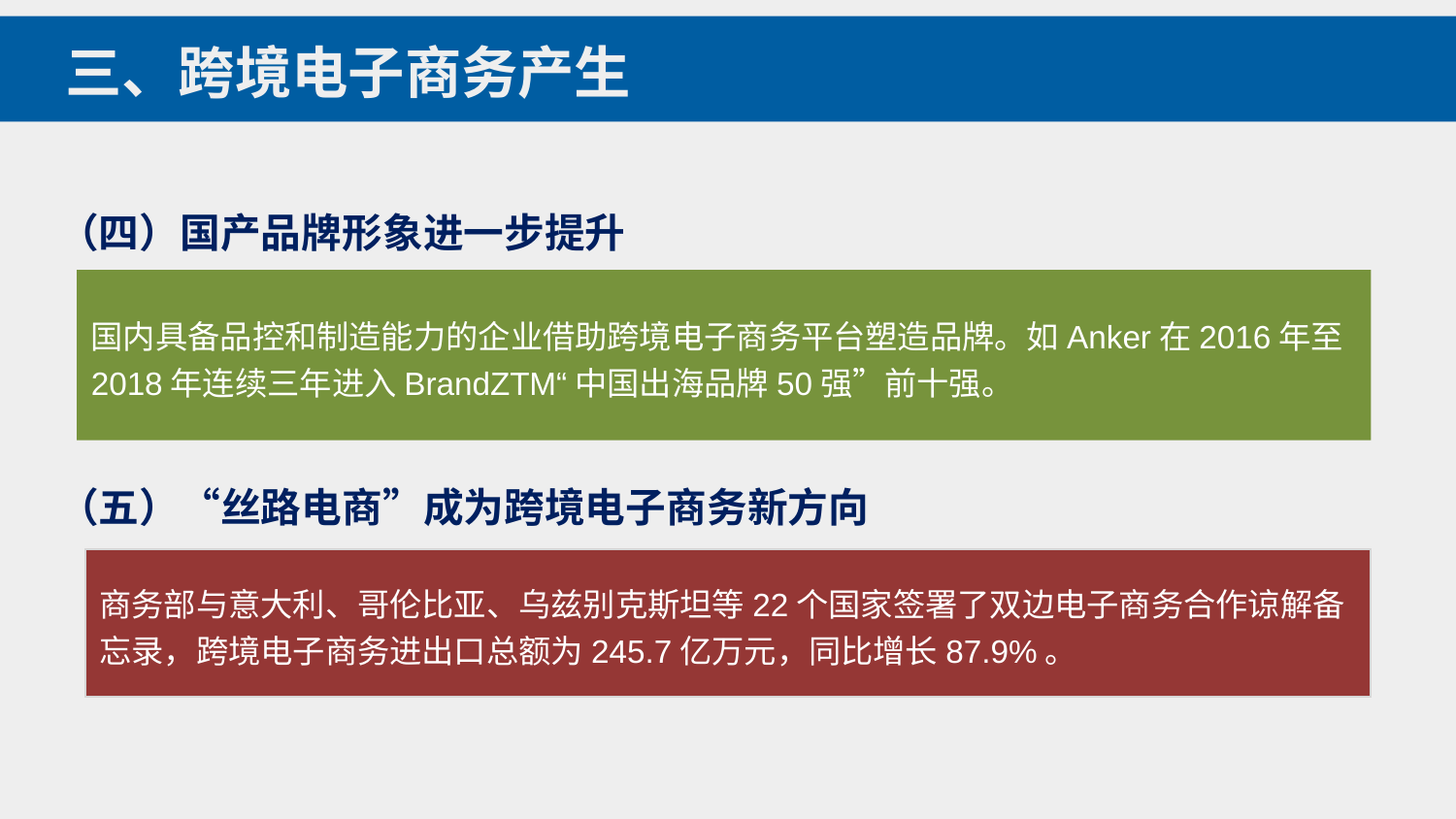

三、跨境电子商务产生
（四）国产品牌形象进一步提升
国内具备品控和制造能力的企业借助跨境电子商务平台塑造品牌。如Anker在2016年至2018年连续三年进入BrandZTM“中国出海品牌50强”前十强。
（五）“丝路电商”成为跨境电子商务新方向
商务部与意大利、哥伦比亚、乌兹别克斯坦等22个国家签署了双边电子商务合作谅解备忘录，跨境电子商务进出口总额为245.7亿万元，同比增长87.9%。